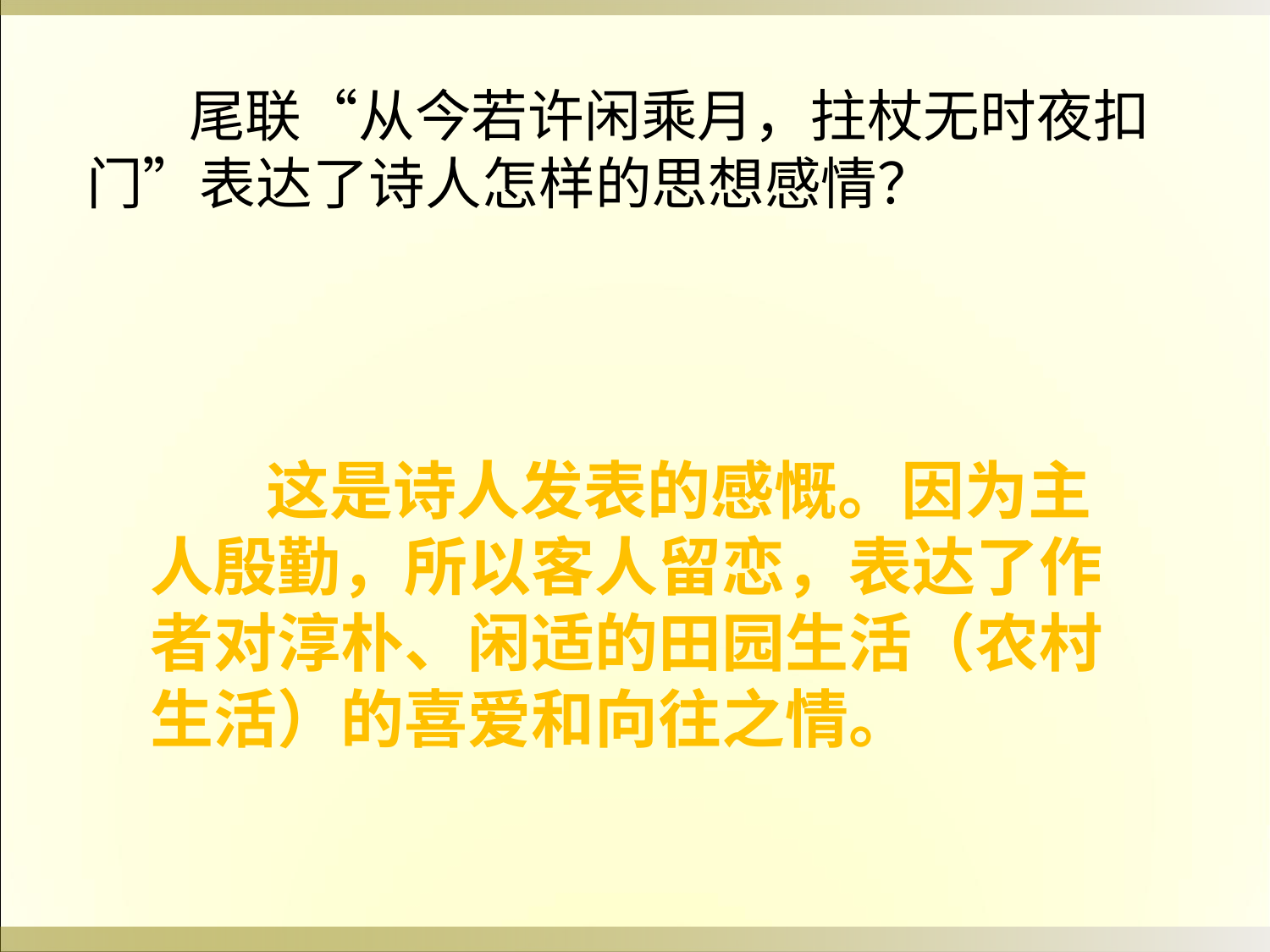

尾联“从今若许闲乘月，拄杖无时夜扣门”表达了诗人怎样的思想感情？
       这是诗人发表的感慨。因为主人殷勤，所以客人留恋，表达了作者对淳朴、闲适的田园生活（农村生活）的喜爱和向往之情。